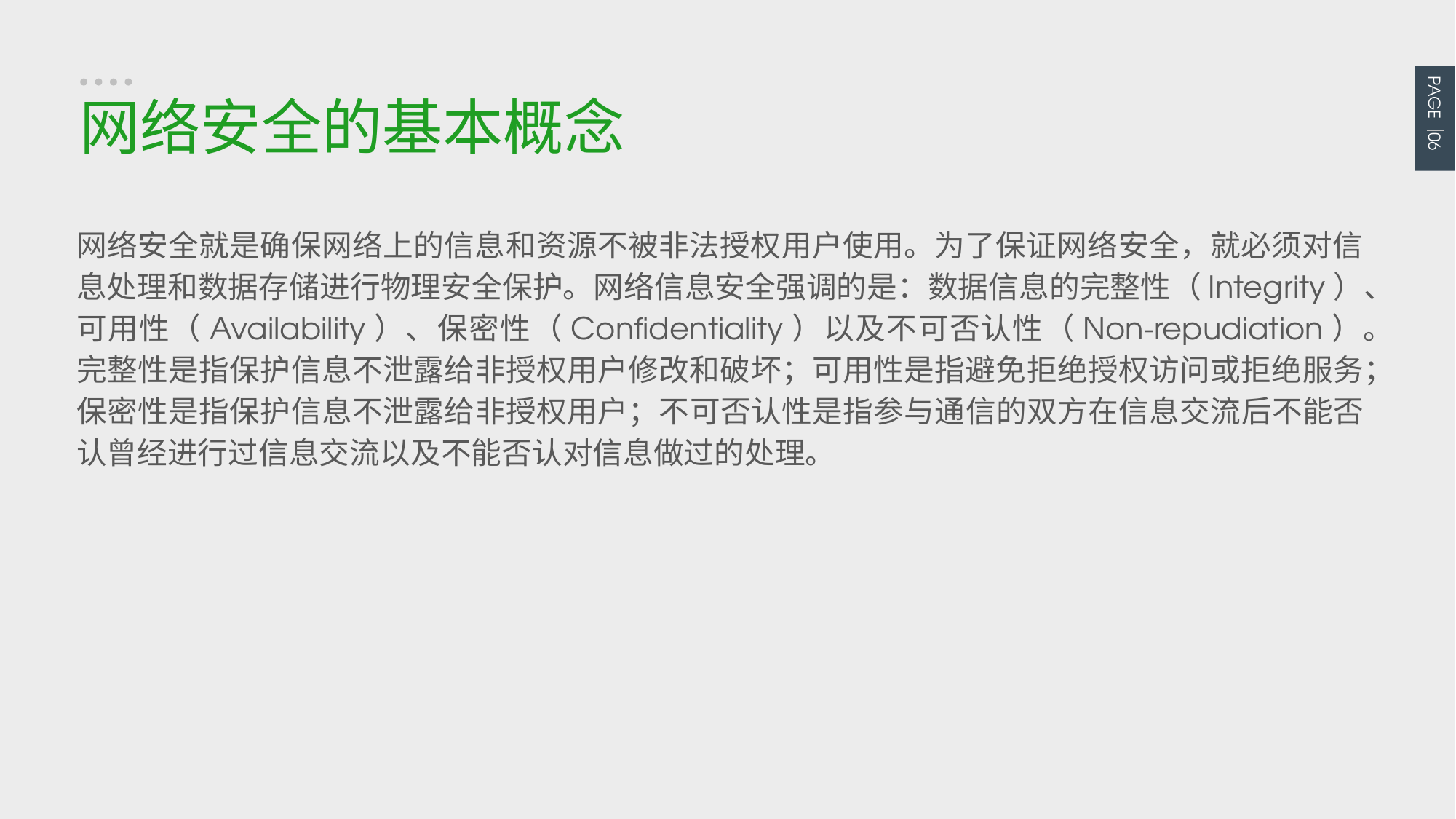

PAGE   06
网络安全的基本概念
网络安全就是确保网络上的信息和资源不被非法授权用户使用。为了保证网络安全，就必须对信息处理和数据存储进行物理安全保护。网络信息安全强调的是：数据信息的完整性（Integrity）、可用性（Availability）、保密性（Confidentiality）以及不可否认性（Non-repudiation）。完整性是指保护信息不泄露给非授权用户修改和破坏；可用性是指避免拒绝授权访问或拒绝服务；保密性是指保护信息不泄露给非授权用户；不可否认性是指参与通信的双方在信息交流后不能否认曾经进行过信息交流以及不能否认对信息做过的处理。